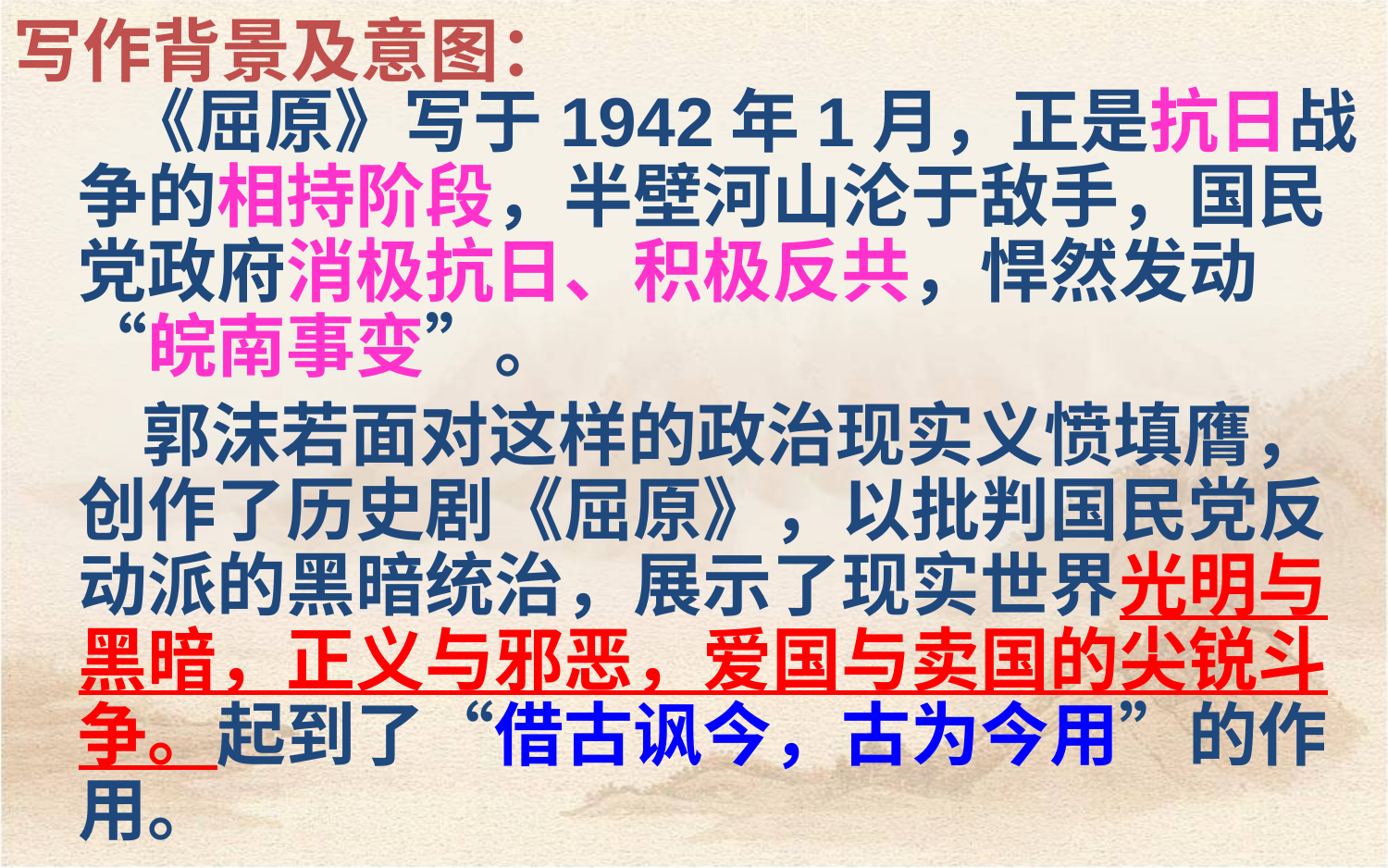

写作背景及意图：
  《屈原》写于1942年1月，正是抗日战争的相持阶段，半壁河山沦于敌手，国民党政府消极抗日、积极反共，悍然发动“皖南事变”。
   郭沫若面对这样的政治现实义愤填膺，创作了历史剧《屈原》，以批判国民党反动派的黑暗统治，展示了现实世界光明与黑暗，正义与邪恶，爱国与卖国的尖锐斗争。起到了“借古讽今，古为今用”的作用。